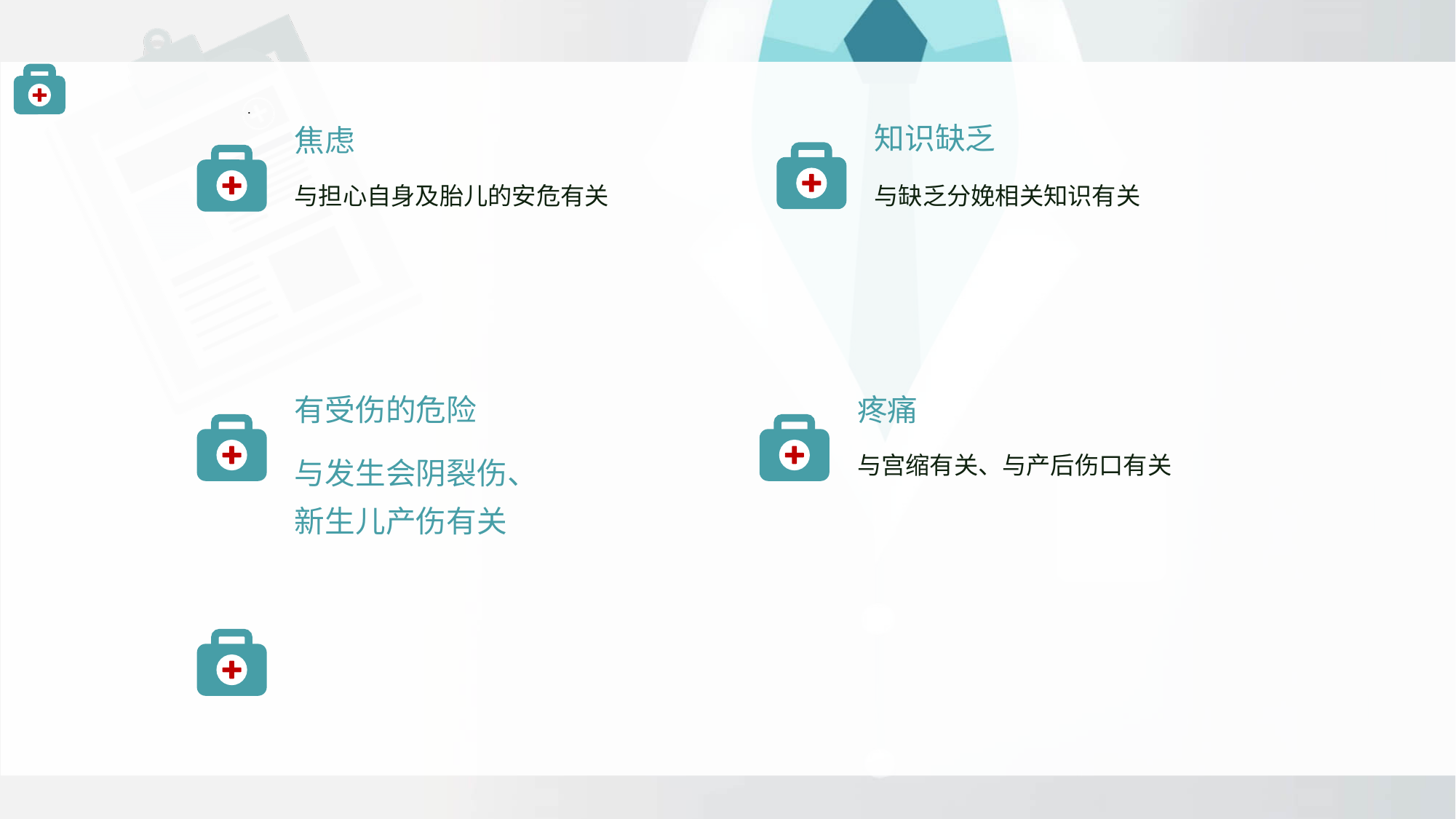

.
知识缺乏
焦虑
与担心自身及胎儿的安危有关

与缺乏分娩相关知识有关

有受伤的危险
疼痛
与宫缩有关、与产后伤口有关

与发生会阴裂伤、新生儿产伤有关